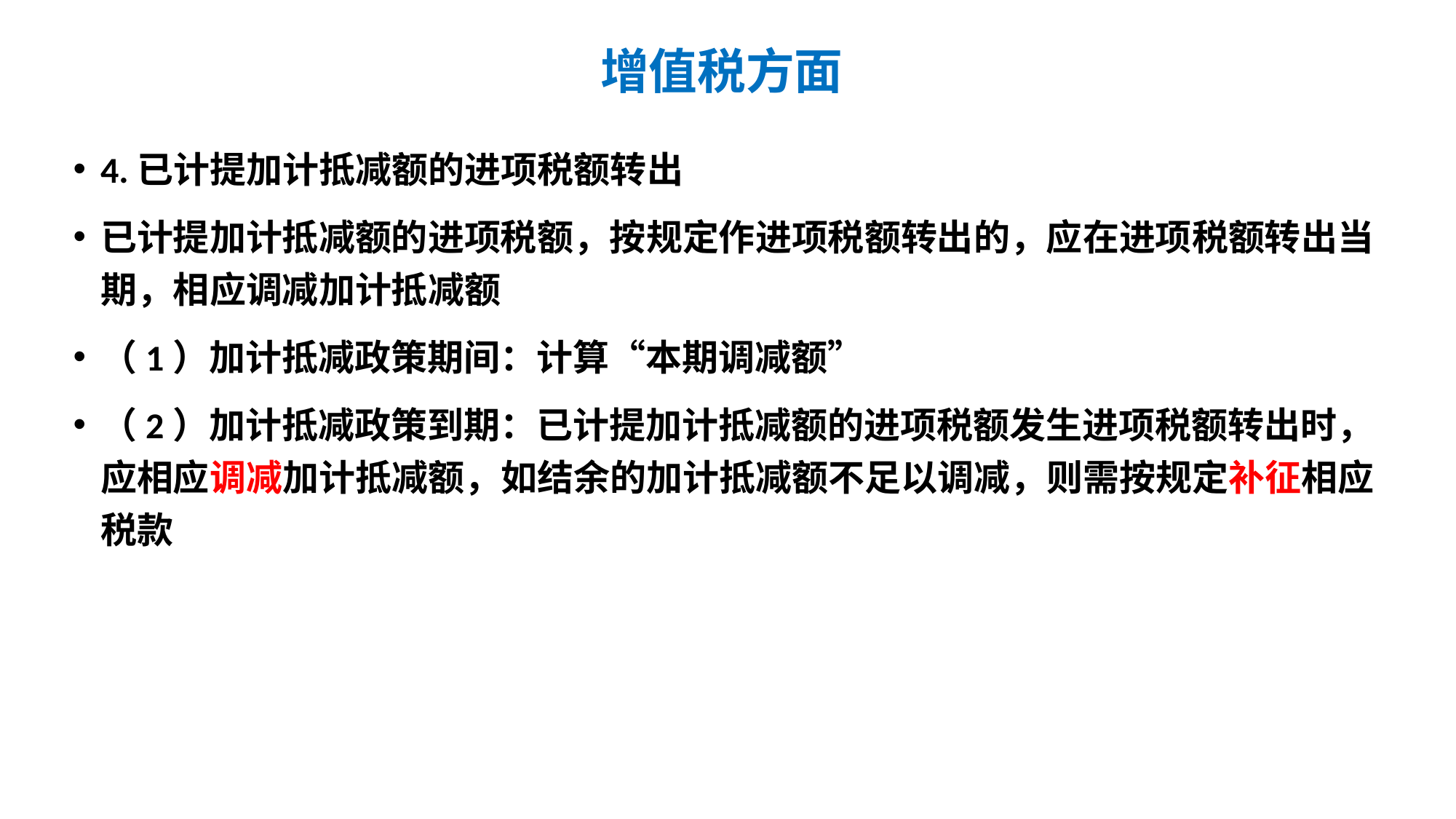

# 增值税方面
4.已计提加计抵减额的进项税额转出
已计提加计抵减额的进项税额，按规定作进项税额转出的，应在进项税额转出当期，相应调减加计抵减额
（1）加计抵减政策期间：计算“本期调减额”
（2）加计抵减政策到期：已计提加计抵减额的进项税额发生进项税额转出时，应相应调减加计抵减额，如结余的加计抵减额不足以调减，则需按规定补征相应税款